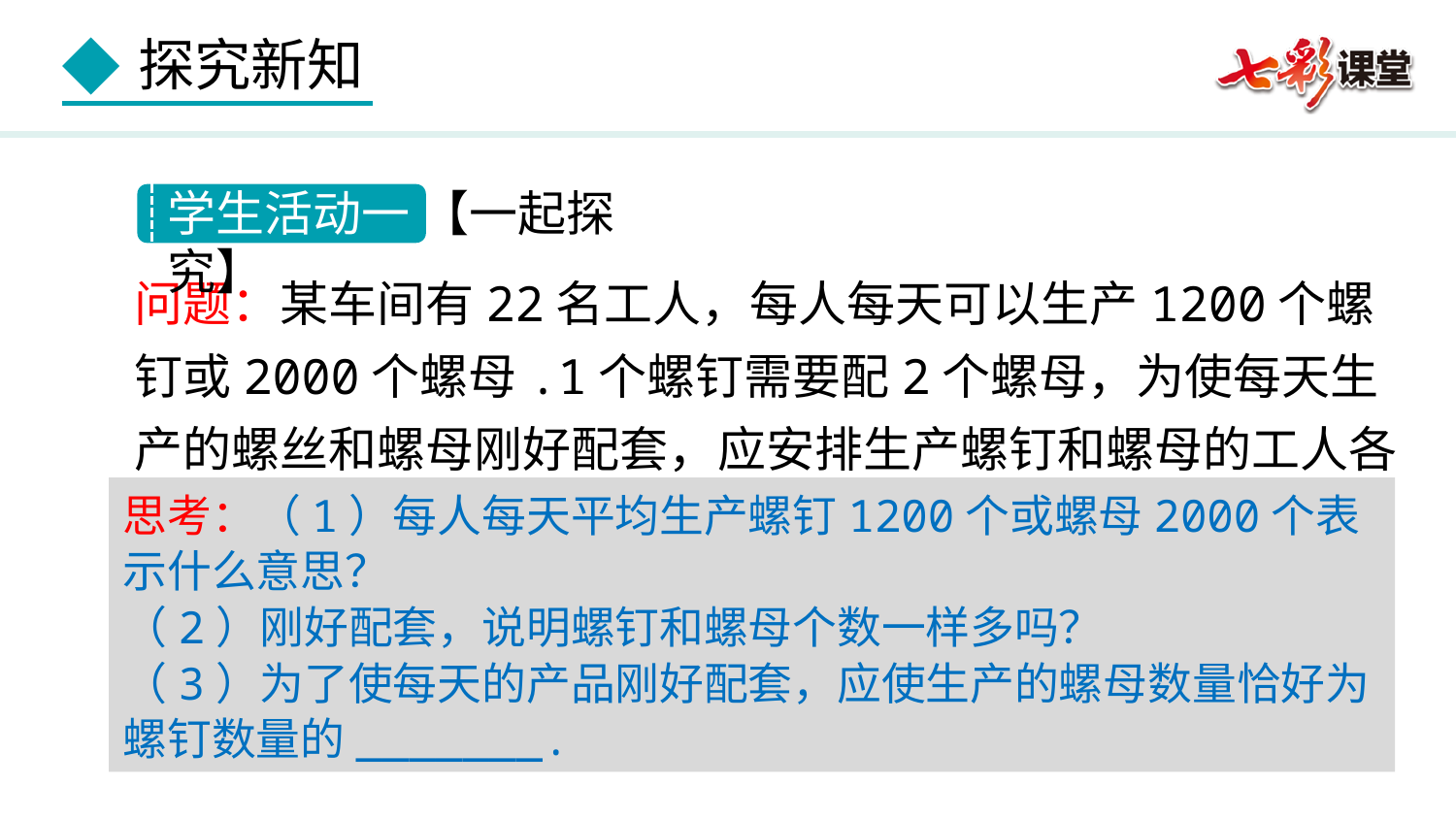

学生活动一 【一起探究】

问题：某车间有22名工人，每人每天可以生产1200个螺钉或2000个螺母.1个螺钉需要配2个螺母，为使每天生产的螺丝和螺母刚好配套，应安排生产螺钉和螺母的工人各多少名？
思考：（1）每人每天平均生产螺钉1200个或螺母2000个表示什么意思？
（2）刚好配套，说明螺钉和螺母个数一样多吗？
（3）为了使每天的产品刚好配套，应使生产的螺母数量恰好为螺钉数量的_______.